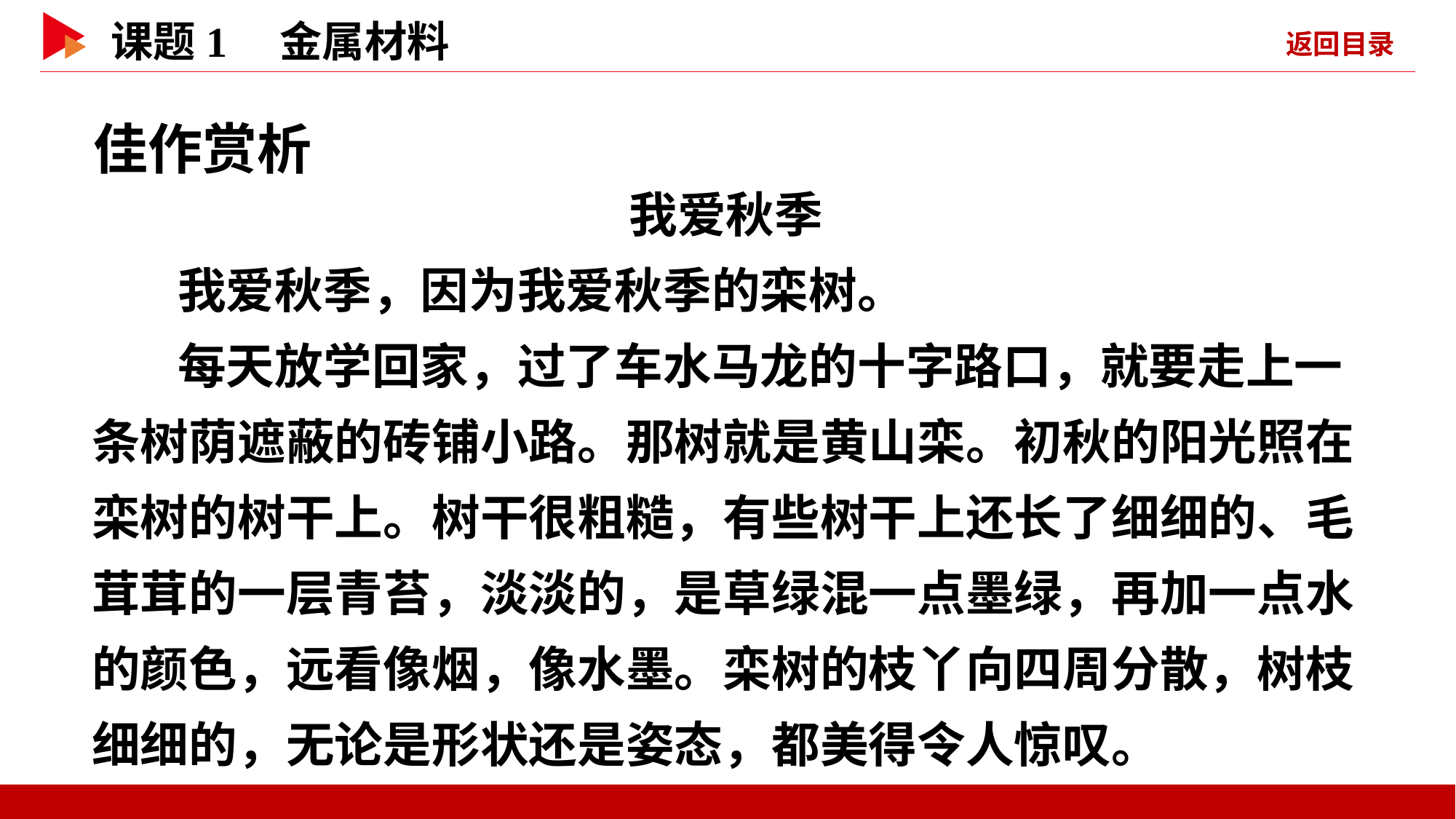

佳作赏析
我爱秋季
我爱秋季，因为我爱秋季的栾树。
每天放学回家，过了车水马龙的十字路口，就要走上一条树荫遮蔽的砖铺小路。那树就是黄山栾。初秋的阳光照在栾树的树干上。树干很粗糙，有些树干上还长了细细的、毛茸茸的一层青苔，淡淡的，是草绿混一点墨绿，再加一点水的颜色，远看像烟，像水墨。栾树的枝丫向四周分散，树枝细细的，无论是形状还是姿态，都美得令人惊叹。